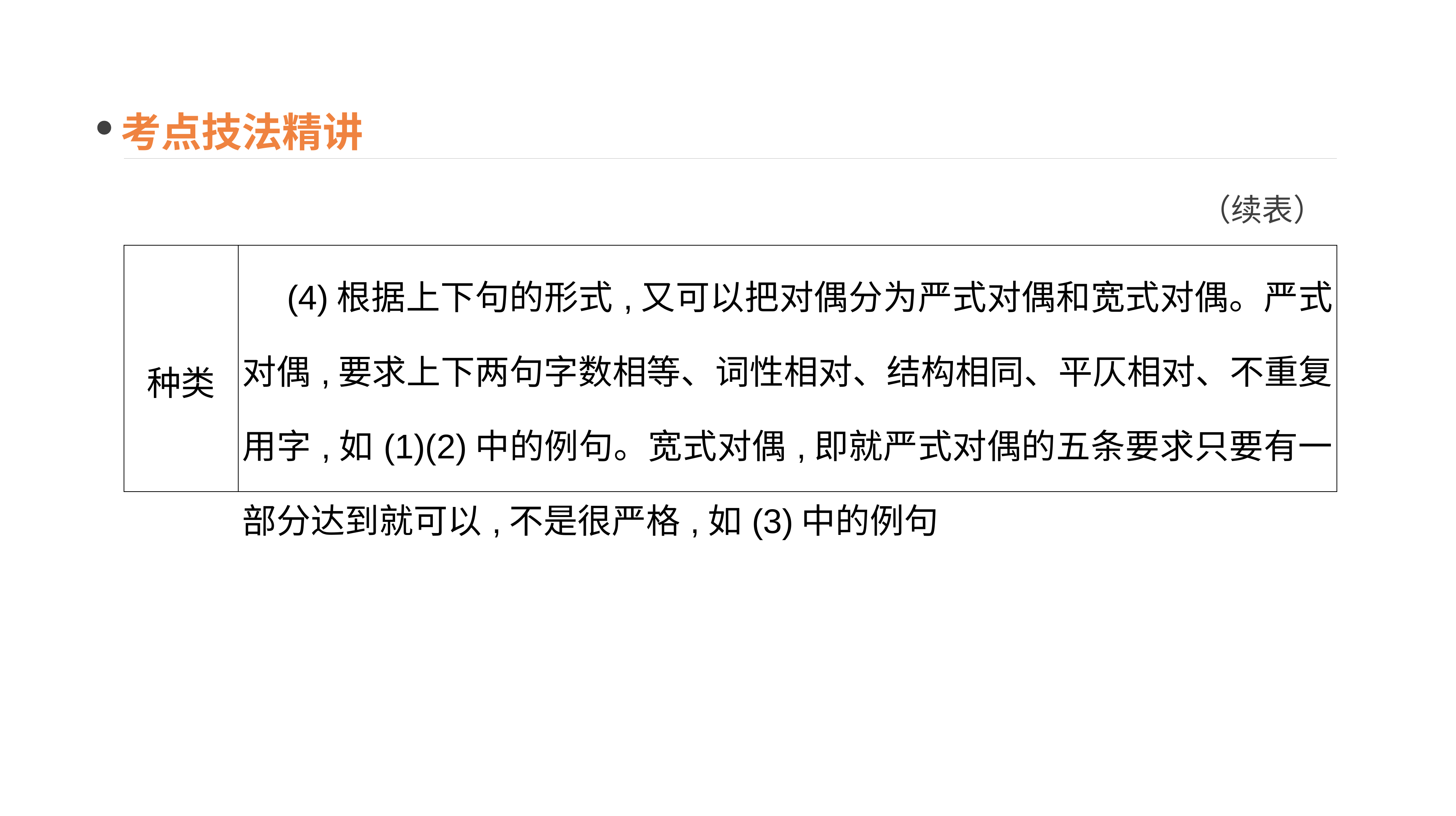

考点技法精讲

（续表）

| 种类 | (4)根据上下句的形式,又可以把对偶分为严式对偶和宽式对偶。严式对偶,要求上下两句字数相等、词性相对、结构相同、平仄相对、不重复用字,如(1)(2)中的例句。宽式对偶,即就严式对偶的五条要求只要有一部分达到就可以,不是很严格,如(3)中的例句 |
| --- | --- |